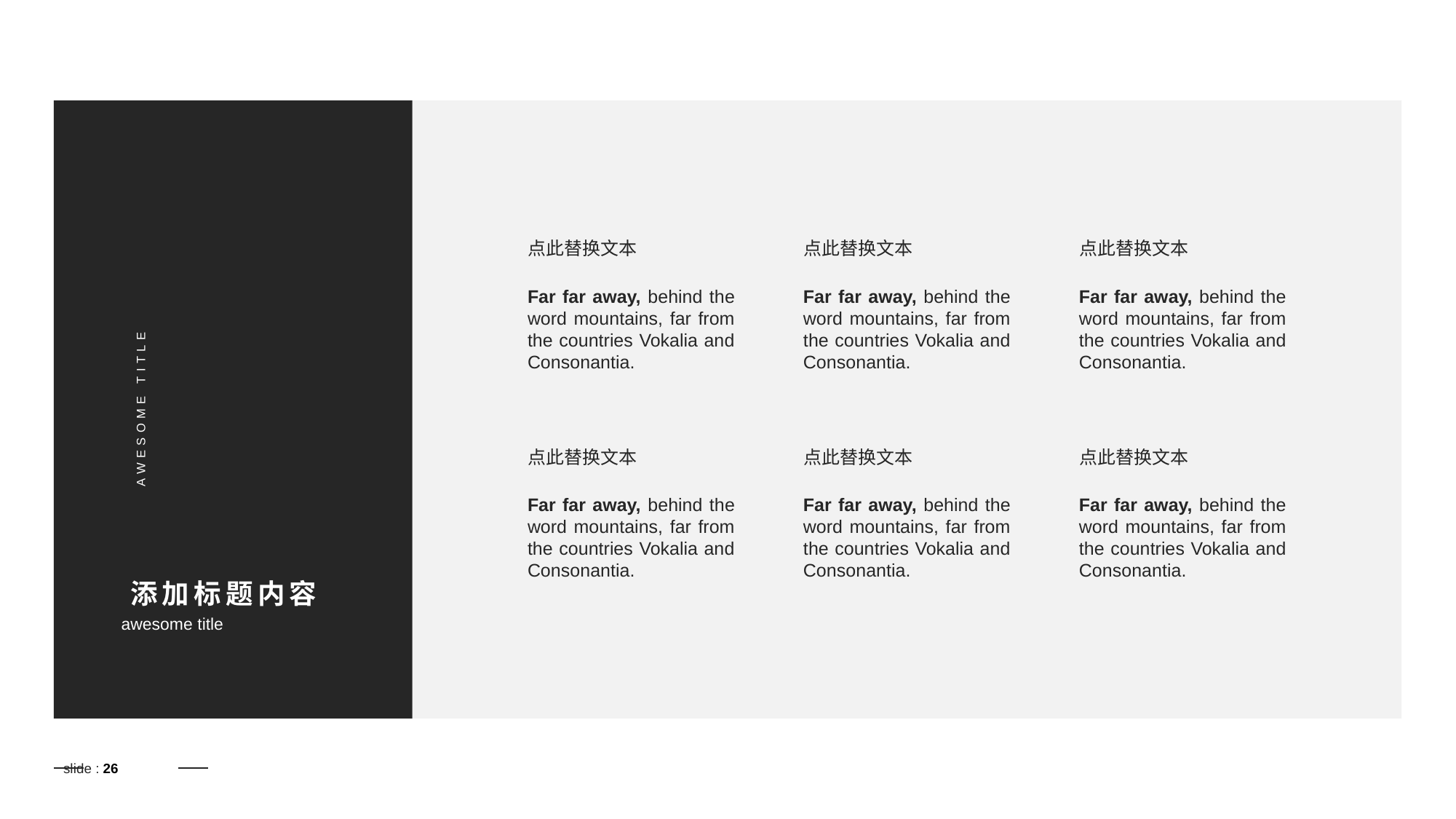

点此替换文本
Far far away, behind the word mountains, far from the countries Vokalia and Consonantia.
点此替换文本
Far far away, behind the word mountains, far from the countries Vokalia and Consonantia.
点此替换文本
Far far away, behind the word mountains, far from the countries Vokalia and Consonantia.
AWESOME TITLE
添加标题内容
awesome title
点此替换文本
Far far away, behind the word mountains, far from the countries Vokalia and Consonantia.
点此替换文本
Far far away, behind the word mountains, far from the countries Vokalia and Consonantia.
点此替换文本
Far far away, behind the word mountains, far from the countries Vokalia and Consonantia.
slide : 26